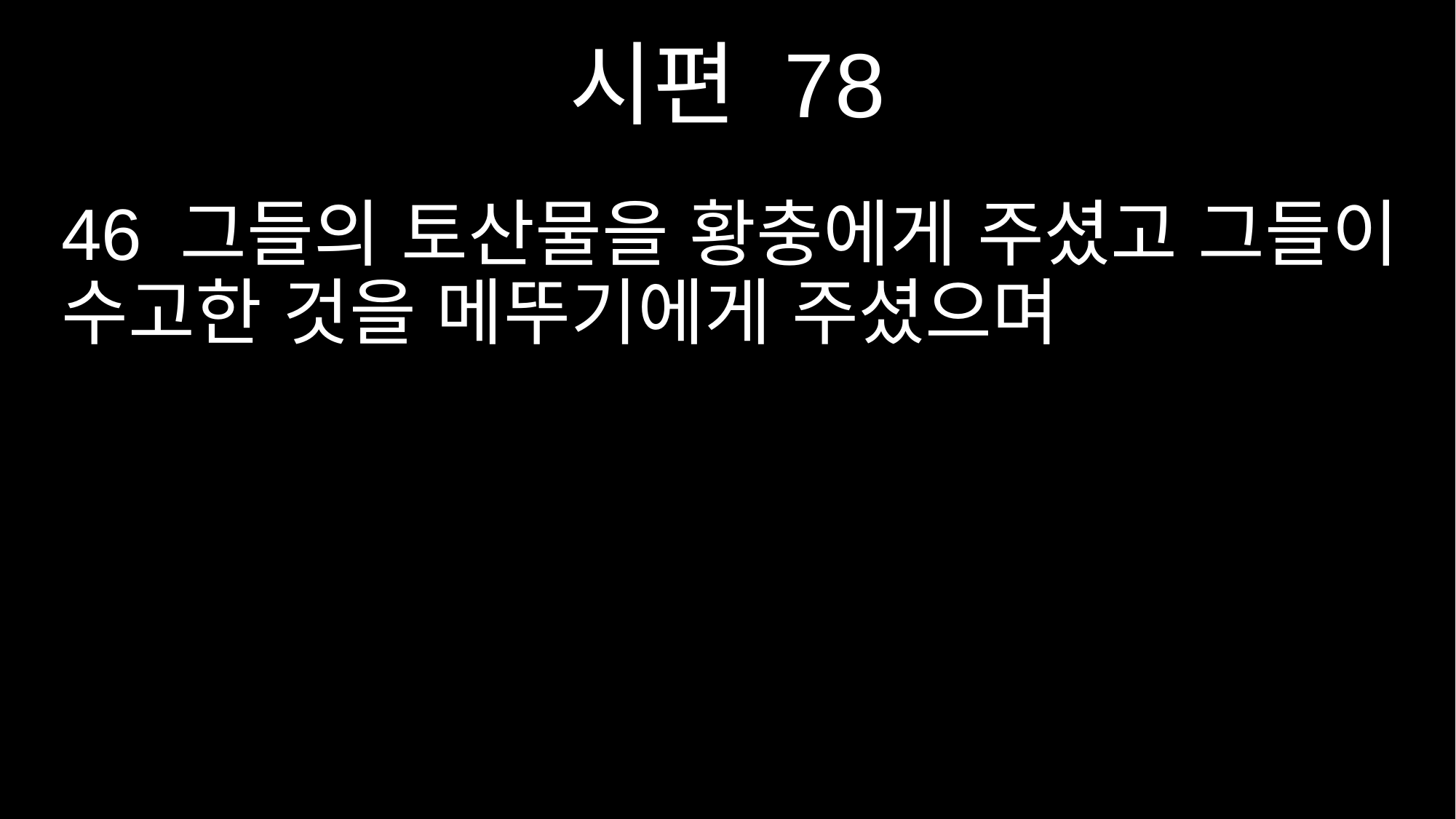

시편 78
46 그들의 토산물을 황충에게 주셨고 그들이 수고한 것을 메뚜기에게 주셨으며